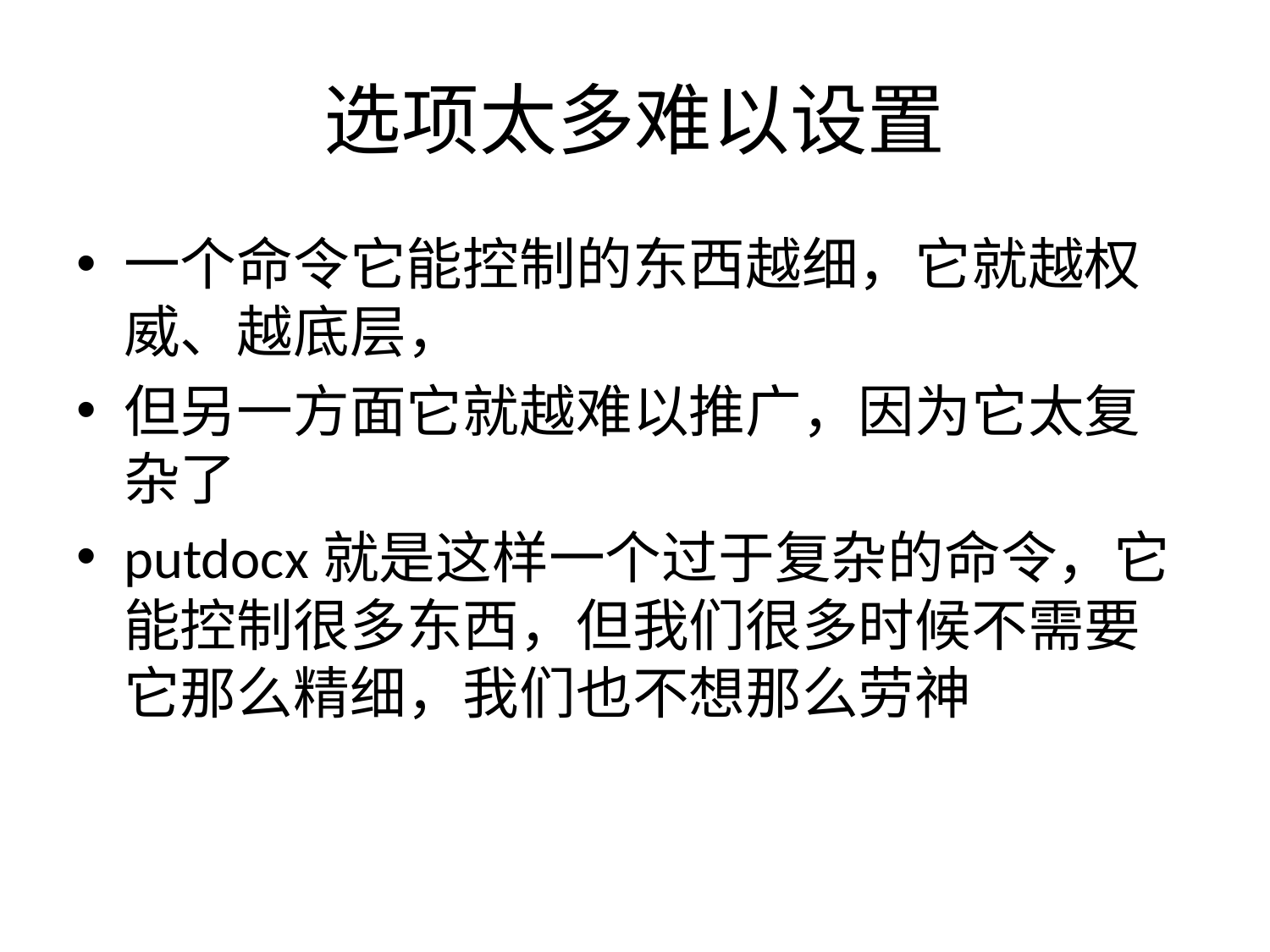

# 选项太多难以设置
一个命令它能控制的东西越细，它就越权威、越底层，
但另一方面它就越难以推广，因为它太复杂了
putdocx就是这样一个过于复杂的命令，它能控制很多东西，但我们很多时候不需要它那么精细，我们也不想那么劳神